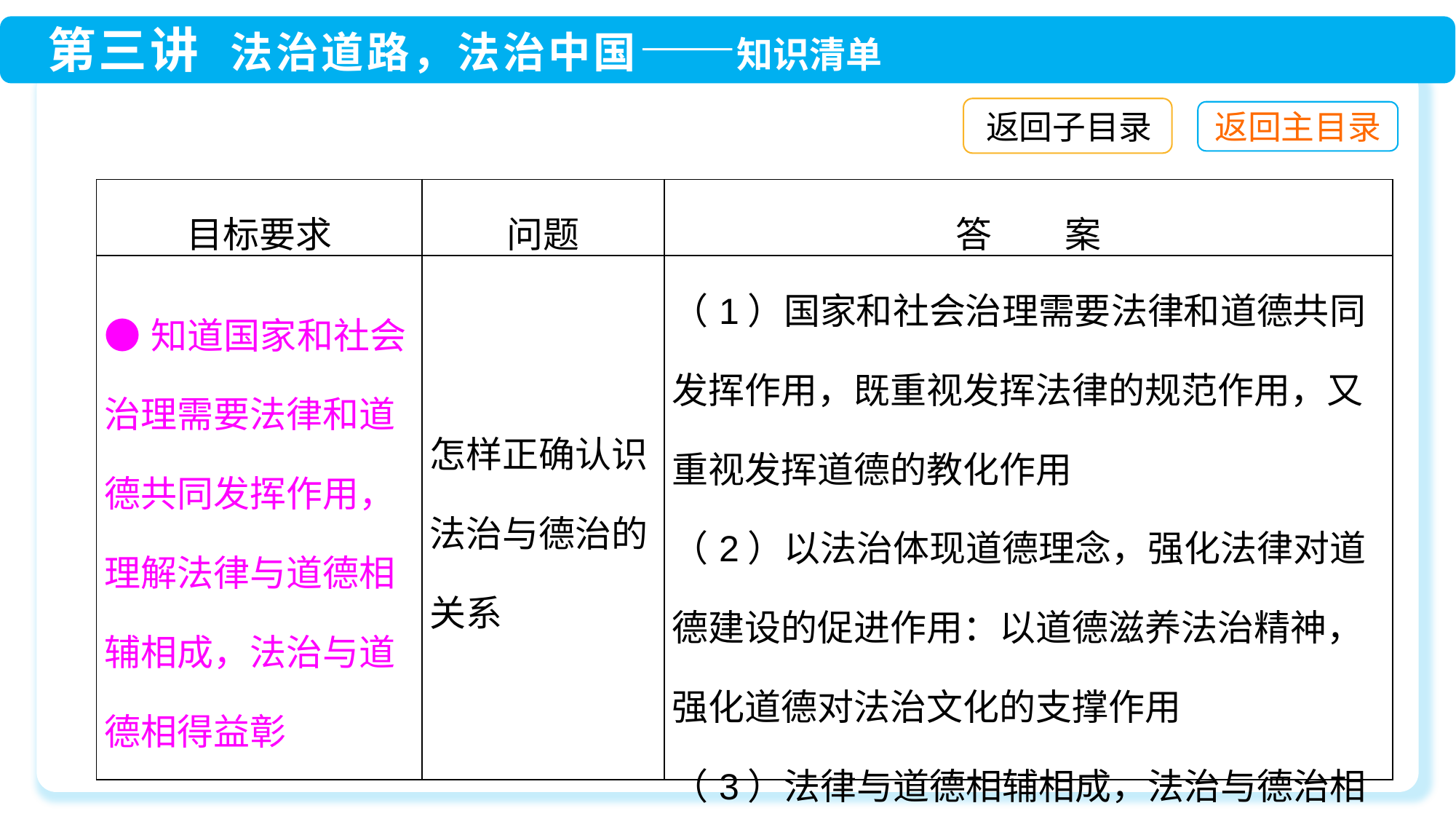

返回子目录
| 目标要求 | 问题 | 答　　案 |
| --- | --- | --- |
| ●知道国家和社会治理需要法律和道德共同发挥作用，理解法律与道德相辅相成，法治与道德相得益彰 | 怎样正确认识法治与德治的关系 | （1）国家和社会治理需要法律和道德共同发挥作用，既重视发挥法律的规范作用，又重视发挥道德的教化作用 （2）以法治体现道德理念，强化法律对道德建设的促进作用：以道德滋养法治精神，强化道德对法治文化的支撑作用 （3）法律与道德相辅相成，法治与德治相得益彰 |